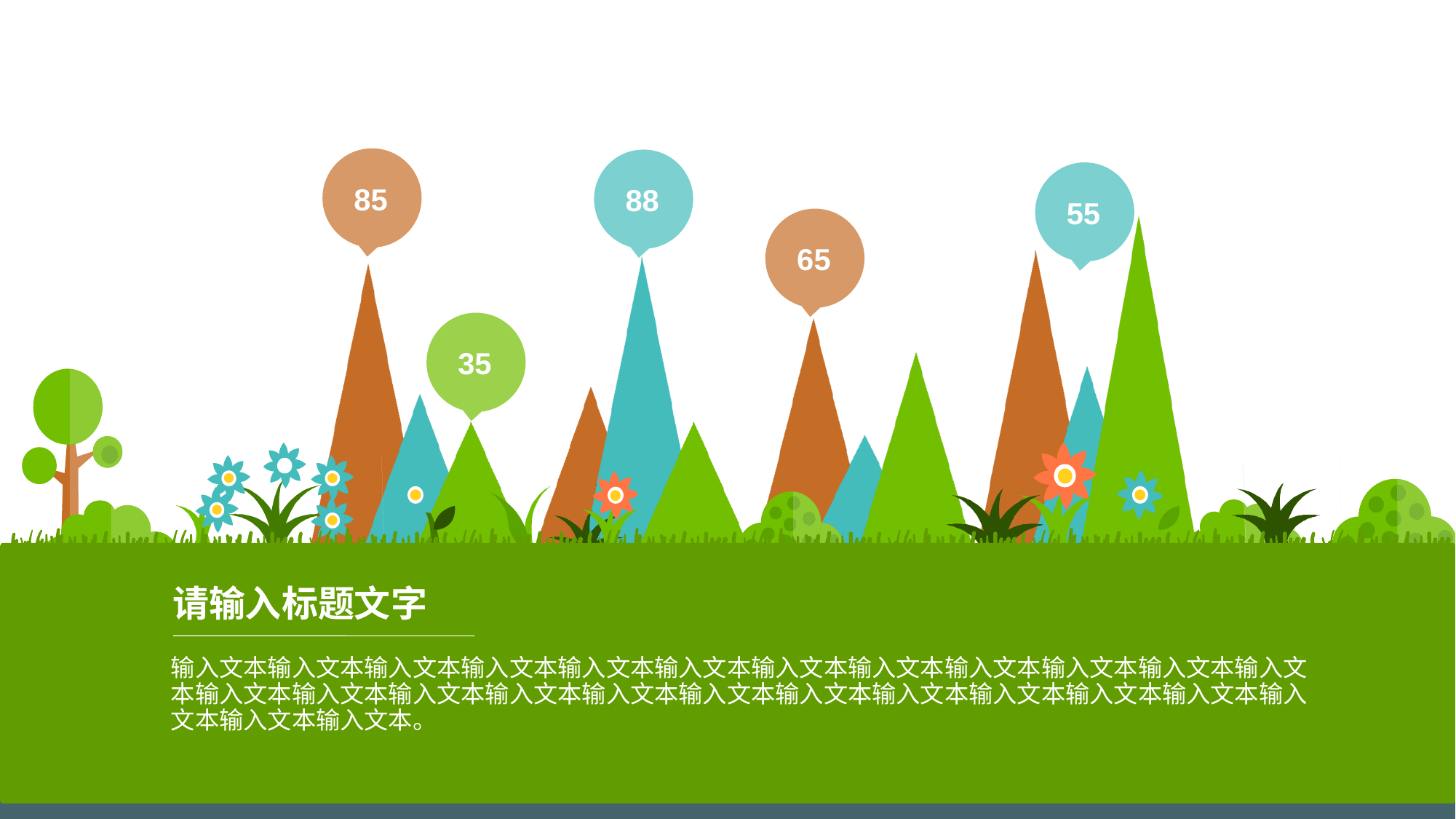

### Chart

| Category | 系列 1 | 系列 2 | 系列 3 |
|---|---|---|---|
| 类别 1 | 4.3 | 2.4 | 2.0 |
| 类别 2 | 2.5 | 4.4 | 2.0 |
| 类别 3 | 3.5 | 1.8 | 3.0 |
| 类别 4 | 4.5 | 2.8 | 5.0 |
85

88

55

65

35

请输入标题文字

输入文本输入文本输入文本输入文本输入文本输入文本输入文本输入文本输入文本输入文本输入文本输入文本输入文本输入文本输入文本输入文本输入文本输入文本输入文本输入文本输入文本输入文本输入文本输入文本输入文本输入文本。